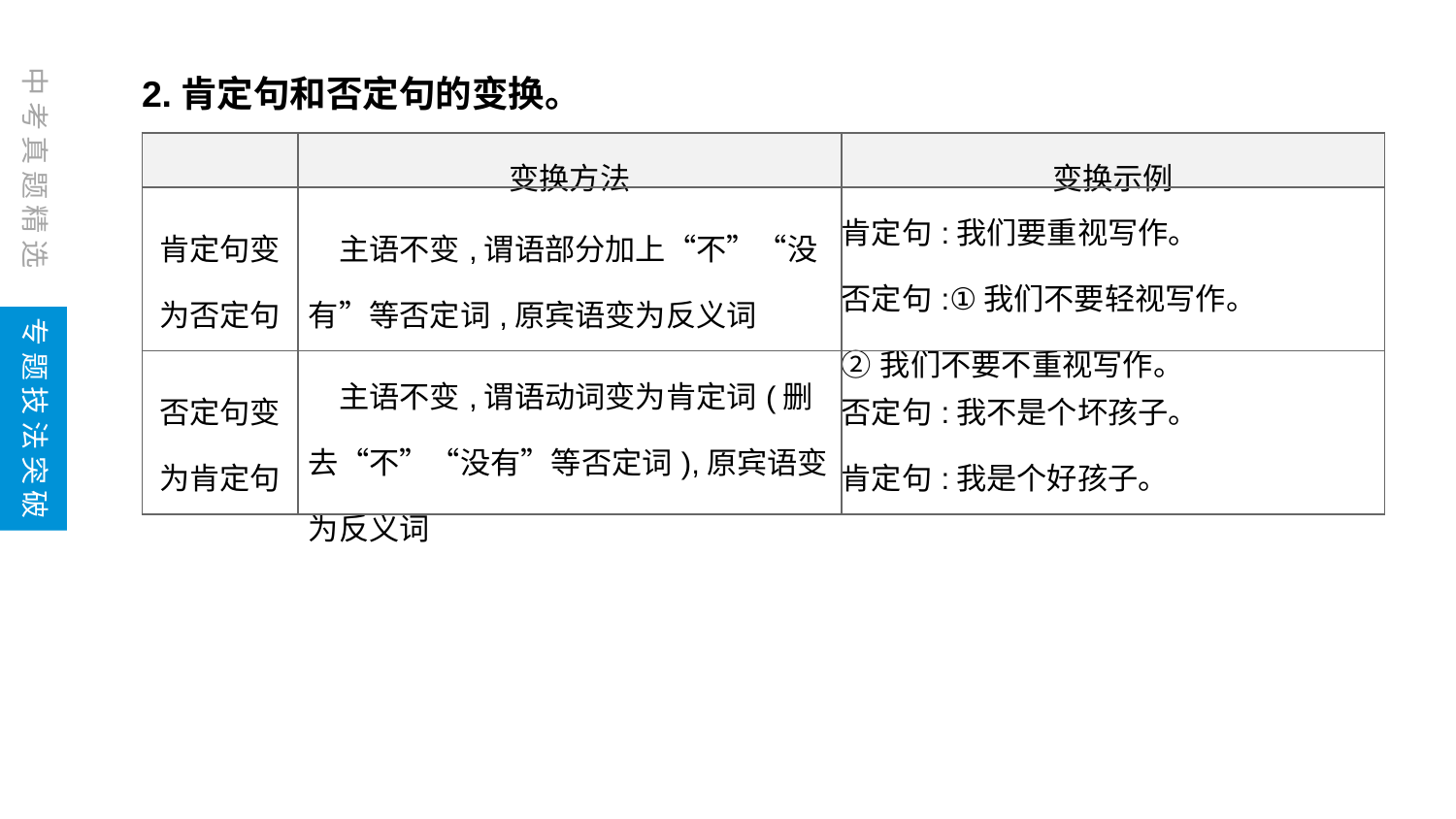

中考真题精选
2.肯定句和否定句的变换。
|  | 变换方法 | 变换示例 |
| --- | --- | --- |
| 肯定句变 为否定句 | 主语不变,谓语部分加上“不”“没有”等否定词,原宾语变为反义词 | 肯定句:我们要重视写作。 否定句:①我们不要轻视写作。 ②我们不要不重视写作。 |
| 否定句变 为肯定句 | 主语不变,谓语动词变为肯定词(删去“不”“没有”等否定词),原宾语变为反义词 | 否定句:我不是个坏孩子。 肯定句:我是个好孩子。 |

专题技法突破